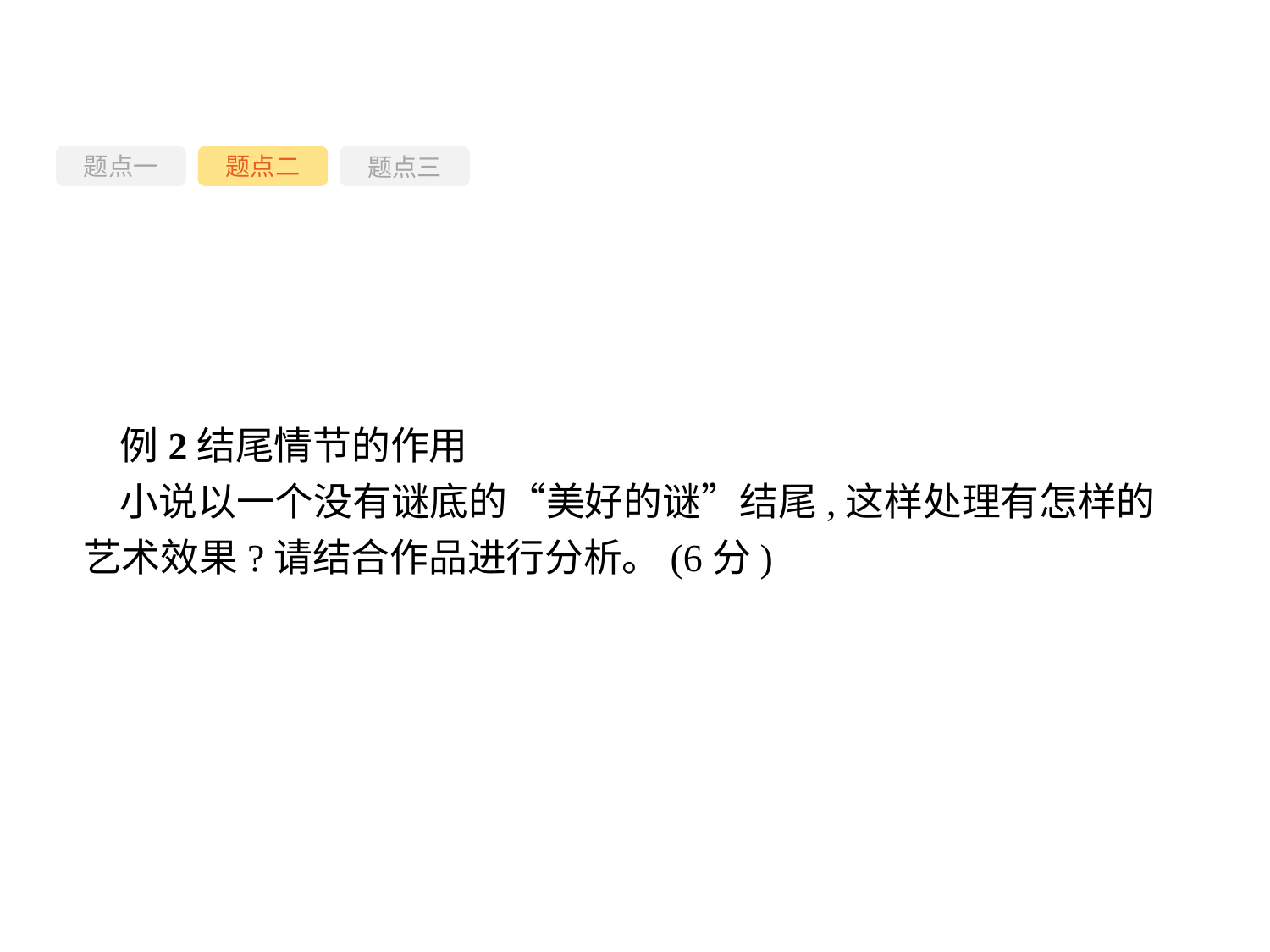

题点一
题点三
题点二
例2结尾情节的作用
小说以一个没有谜底的“美好的谜”结尾,这样处理有怎样的艺术效果?请结合作品进行分析。(6分)
-83-